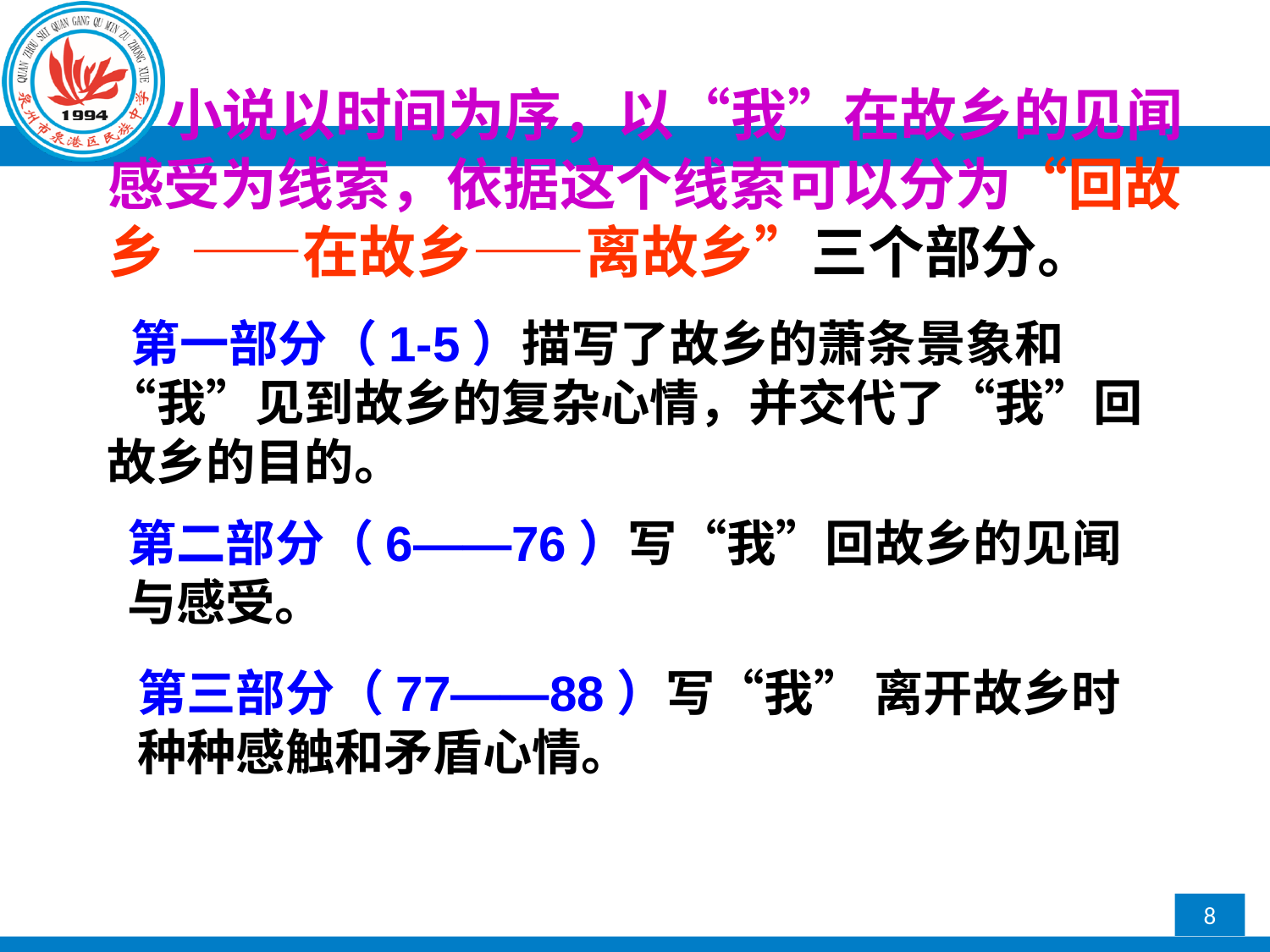

小说以时间为序，以“我”在故乡的见闻感受为线索，依据这个线索可以分为“回故乡  ——在故乡——离故乡”三个部分。
 第一部分（1-5）描写了故乡的萧条景象和“我”见到故乡的复杂心情，并交代了“我”回故乡的目的。
第二部分（6——76）写“我”回故乡的见闻与感受。
第三部分（77——88）写“我” 离开故乡时种种感触和矛盾心情。